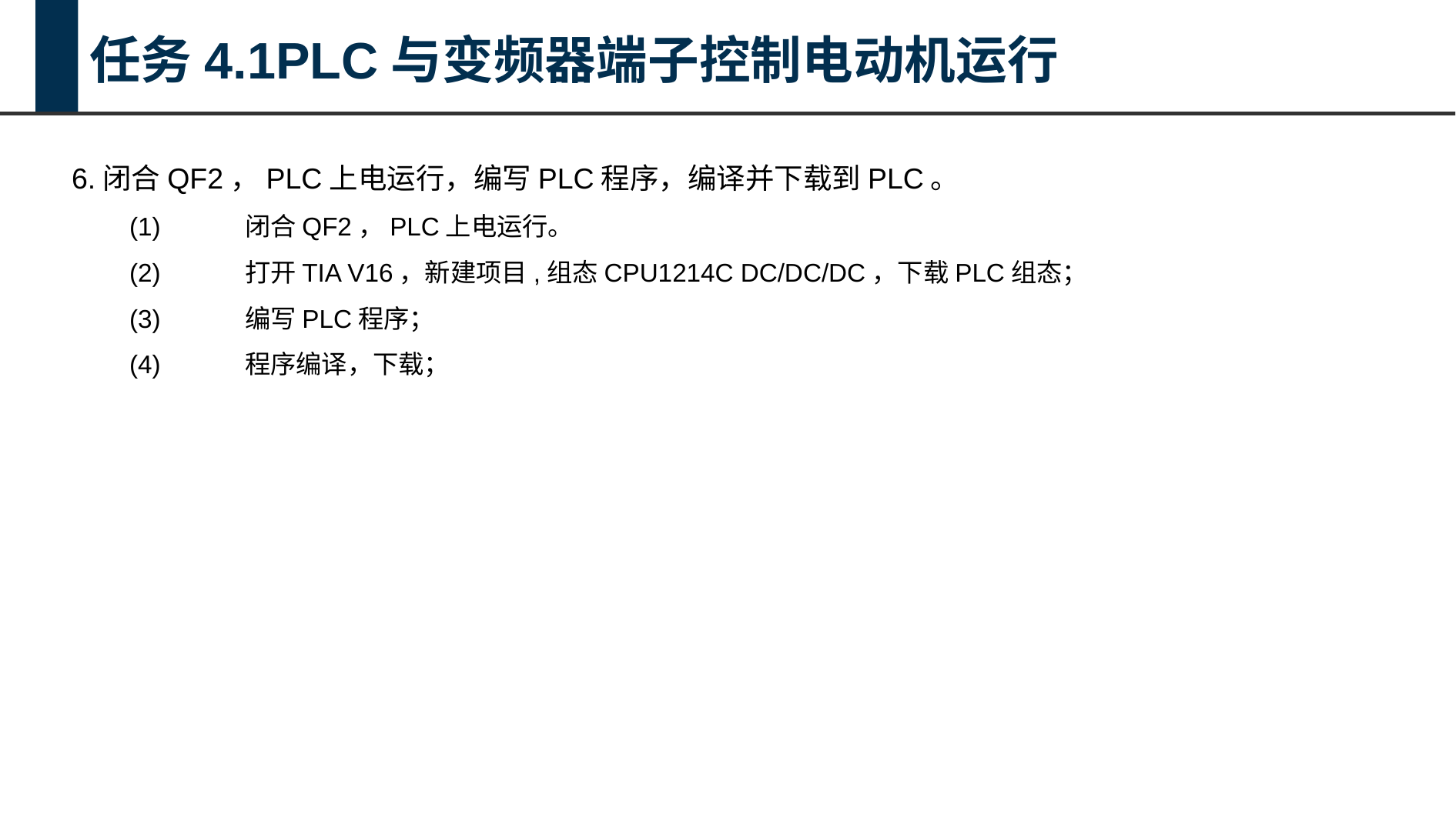

任务4.1PLC与变频器端子控制电动机运行
6.闭合QF2，PLC上电运行，编写PLC程序，编译并下载到PLC。
(1)	闭合QF2，PLC上电运行。
(2)	打开TIA V16，新建项目,组态CPU1214C DC/DC/DC，下载PLC组态；
(3)	编写PLC程序；
(4)	程序编译，下载；